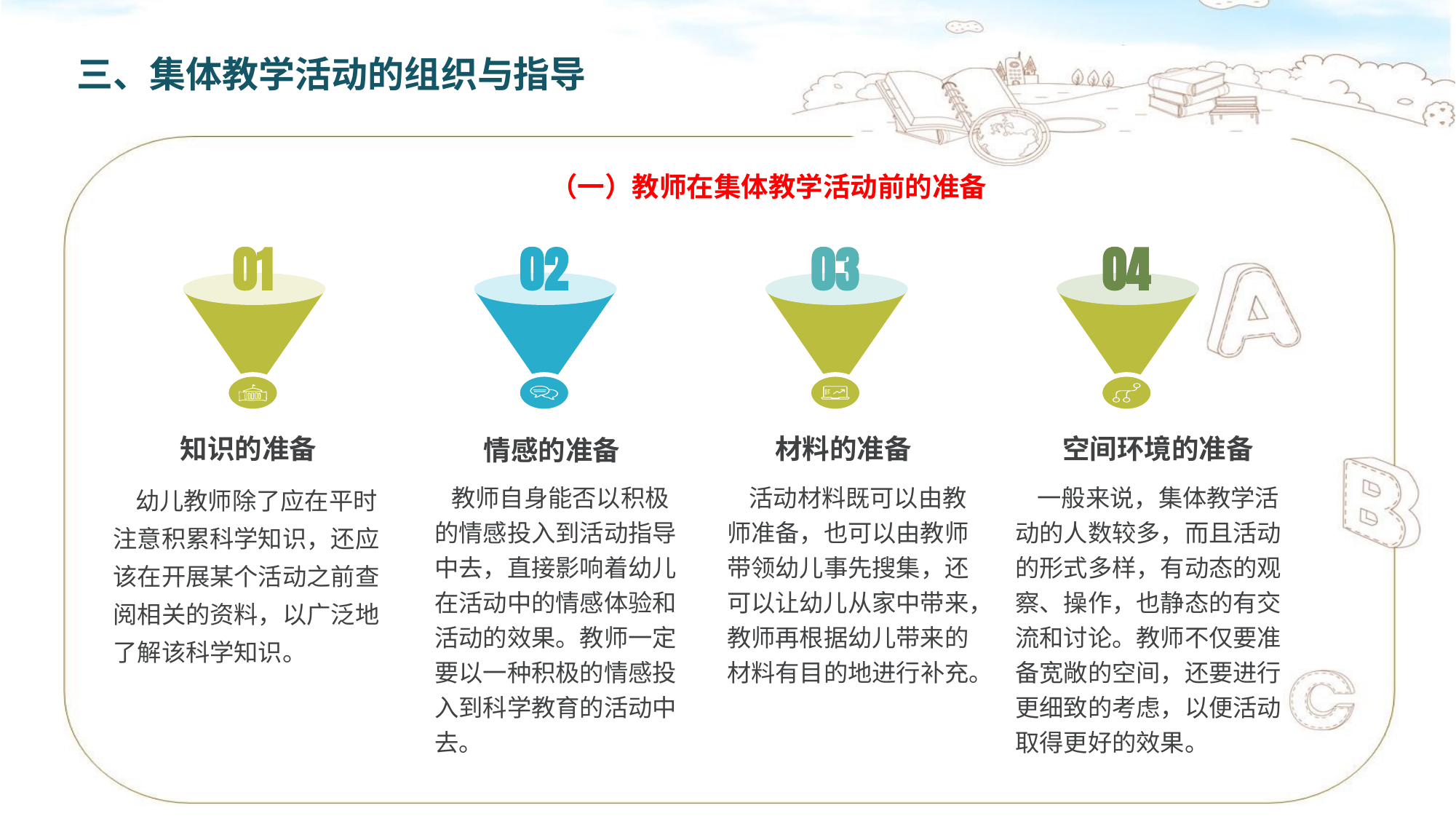

三、集体教学活动的组织与指导
（一）教师在集体教学活动前的准备
01
02
03
04

知识的准备
材料的准备
 空间环境的准备
情感的准备
   幼儿教师除了应在平时注意积累科学知识，还应该在开展某个活动之前查阅相关的资料，以广泛地了解该科学知识。
  教师自身能否以积极的情感投入到活动指导中去，直接影响着幼儿在活动中的情感体验和活动的效果。教师一定要以一种积极的情感投入到科学教育的活动中去。
   活动材料既可以由教师准备，也可以由教师带领幼儿事先搜集，还可以让幼儿从家中带来，教师再根据幼儿带来的材料有目的地进行补充。
   一般来说，集体教学活动的人数较多，而且活动的形式多样，有动态的观察、操作，也静态的有交流和讨论。教师不仅要准备宽敞的空间，还要进行更细致的考虑，以便活动取得更好的效果。